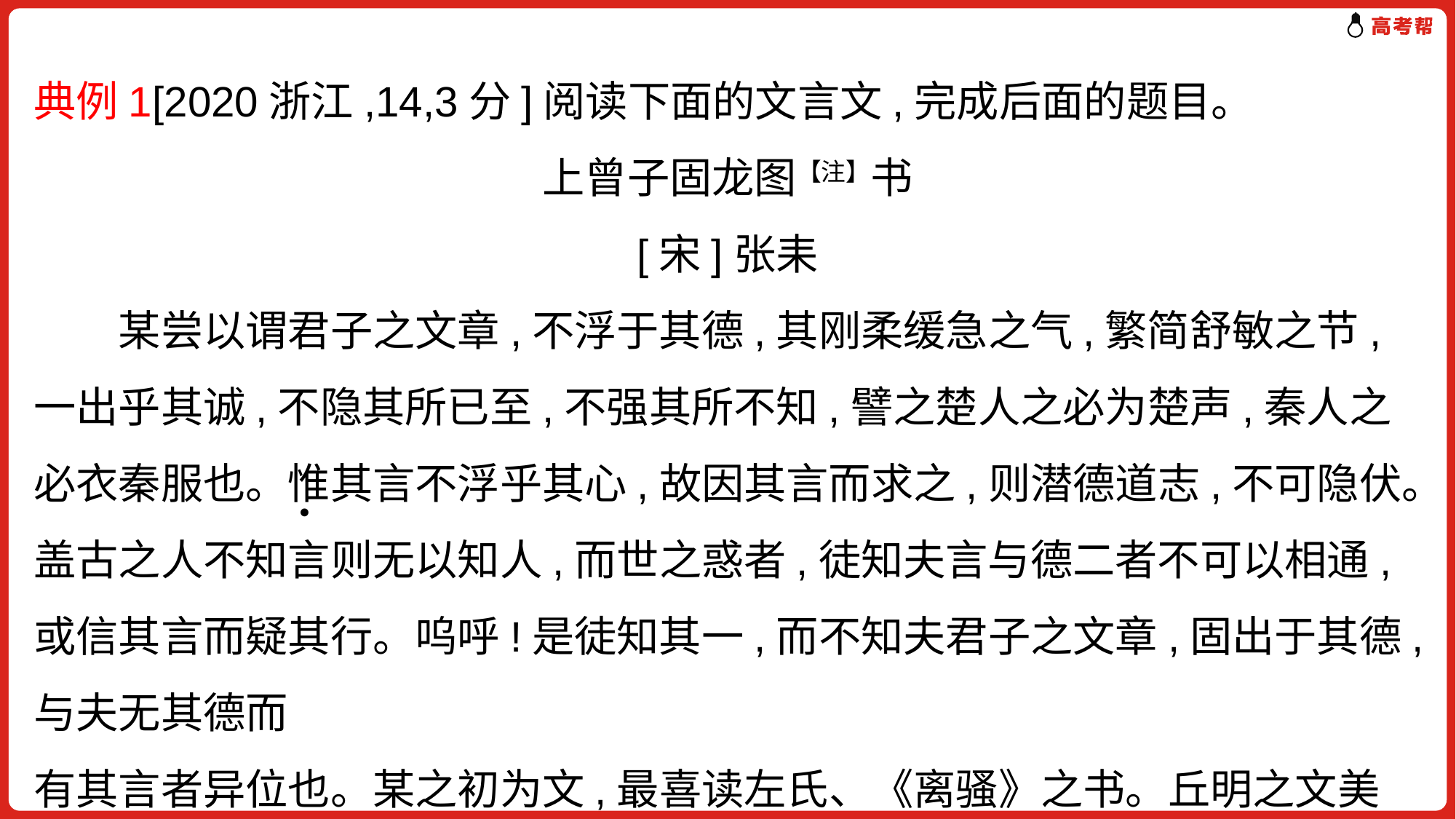

典例1[2020浙江,14,3分]阅读下面的文言文,完成后面的题目。
上曾子固龙图【注】书
[宋]张耒
　　某尝以谓君子之文章,不浮于其德,其刚柔缓急之气,繁简舒敏之节,一出乎其诚,不隐其所已至,不强其所不知,譬之楚人之必为楚声,秦人之必衣秦服也。惟其言不浮乎其心,故因其言而求之,则潜德道志,不可隐伏。盖古之人不知言则无以知人,而世之惑者,徒知夫言与德二者不可以相通,或信其言而疑其行。呜呼!是徒知其一,而不知夫君子之文章,固出于其德,与夫无其德而
有其言者异位也。某之初为文,最喜读左氏、《离骚》之书。丘明之文美矣,
.